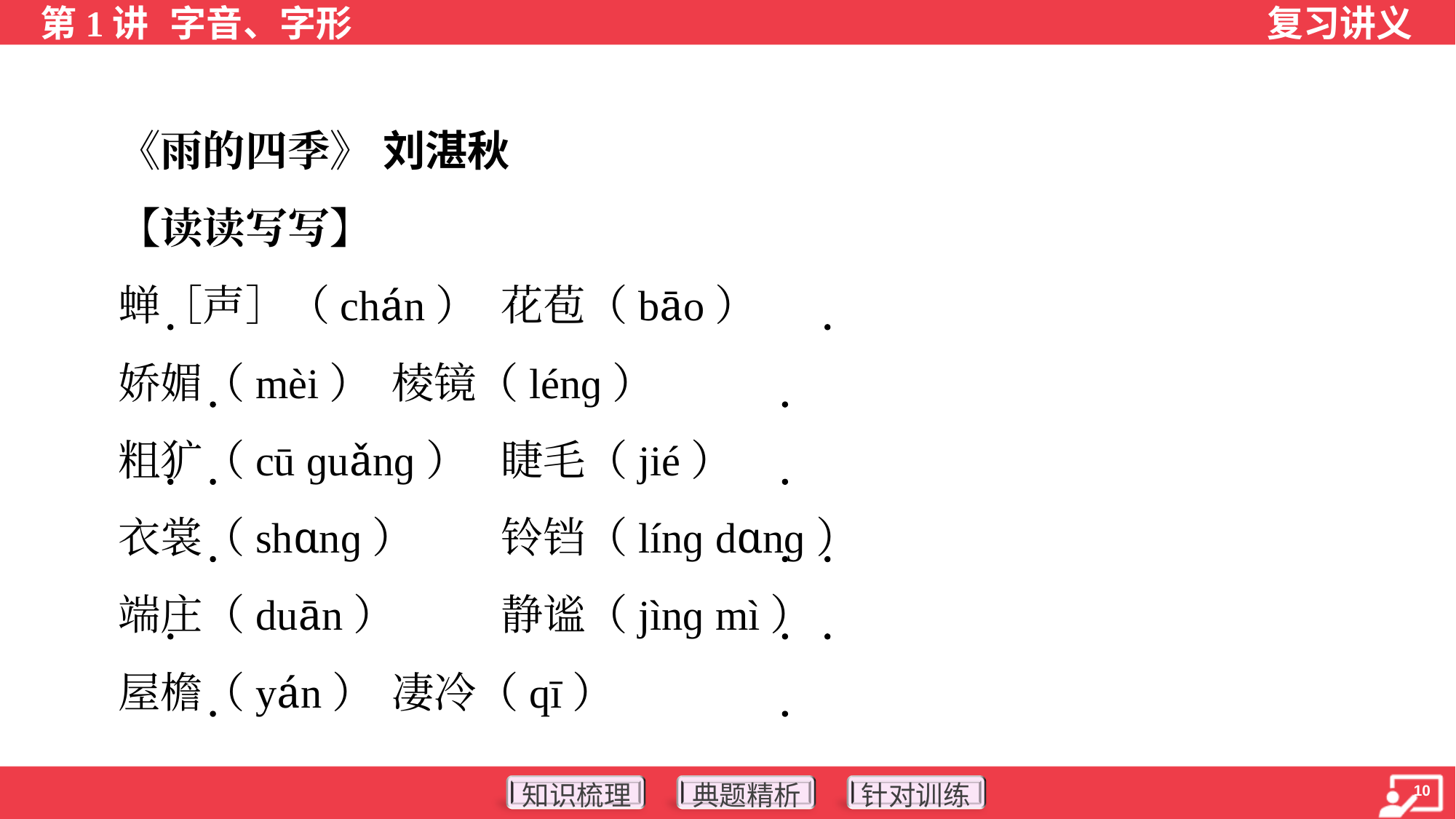

《雨的四季》 刘湛秋
    【读读写写】
    蝉［声］（chán）	花苞（bāo）
    娇媚（mèi）	棱镜（lénɡ）
    粗犷（cū ɡuǎnɡ）	睫毛（jié）
    衣裳（shɑnɡ）	铃铛（línɡ dɑnɡ）
    端庄（duān）	静谧（jìnɡ mì）
    屋檐（yán）	凄冷（qī）